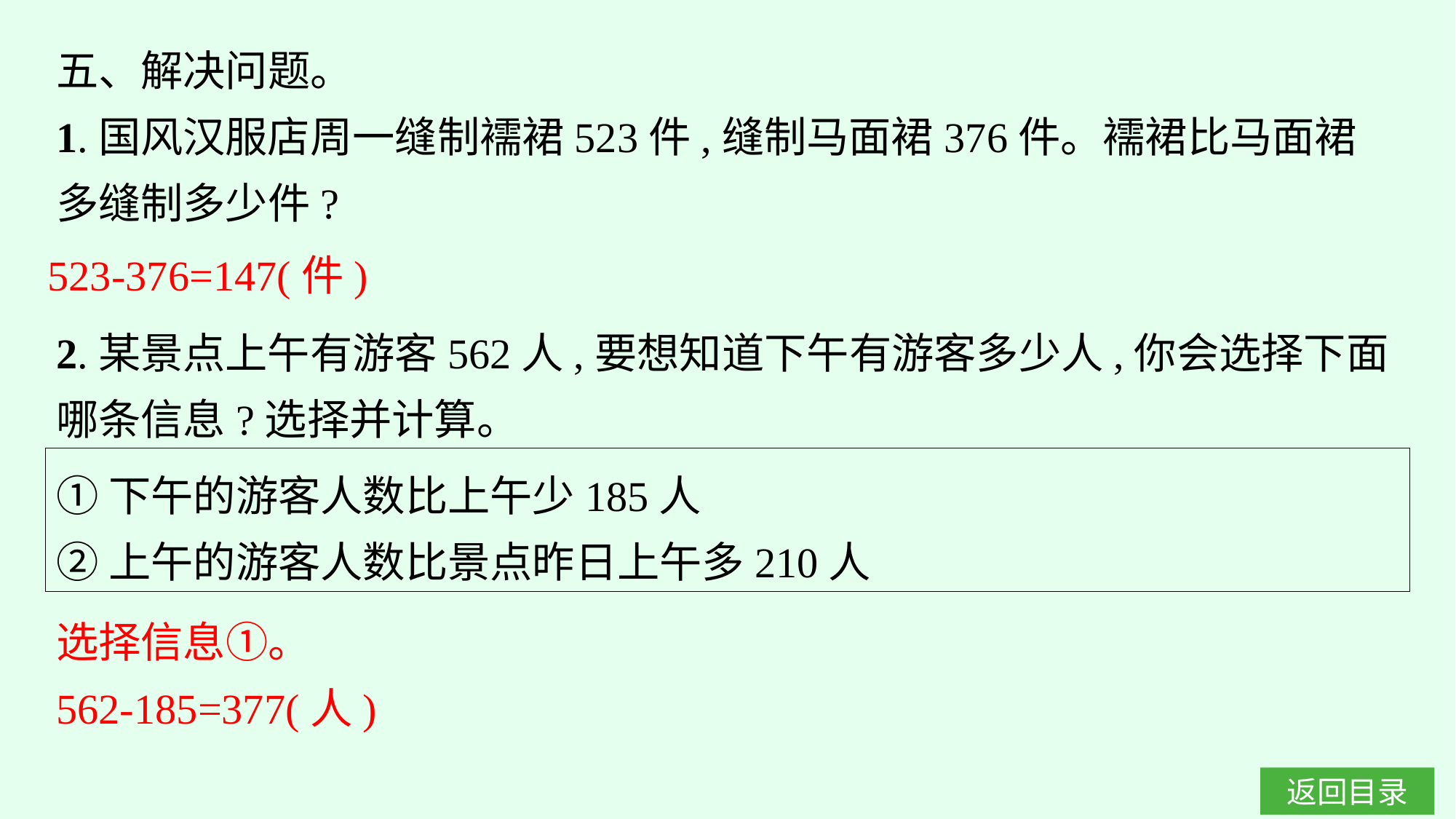

五、解决问题。
1.国风汉服店周一缝制襦裙523件,缝制马面裙376件。襦裙比马面裙多缝制多少件?
523-376=147(件)
2.某景点上午有游客562人,要想知道下午有游客多少人,你会选择下面哪条信息?选择并计算。
①下午的游客人数比上午少185人
②上午的游客人数比景点昨日上午多210人
选择信息①。
562-185=377(人)